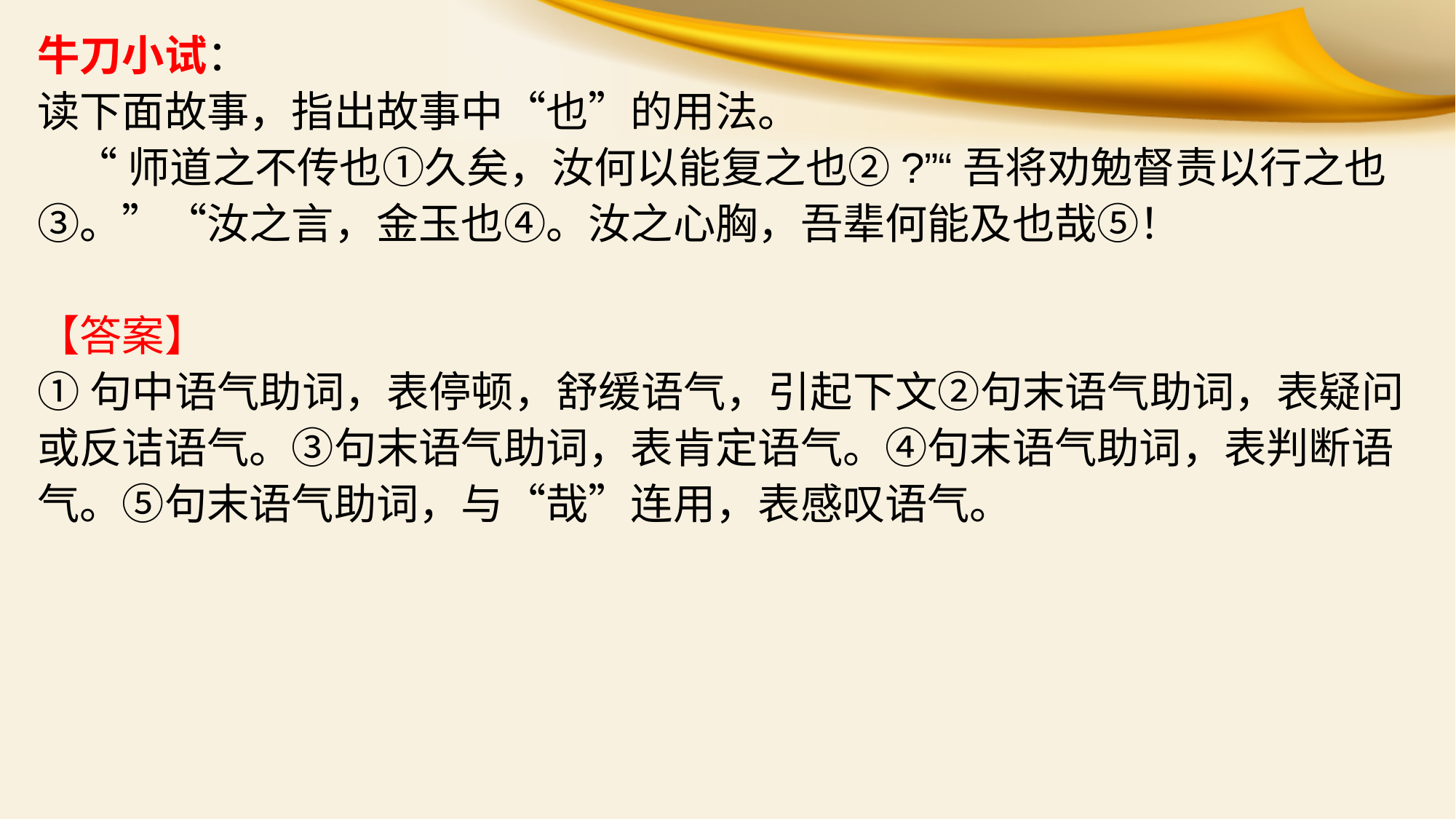

牛刀小试：
读下面故事，指出故事中“也”的用法。
    “师道之不传也①久矣，汝何以能复之也②?”“吾将劝勉督责以行之也③。”“汝之言，金玉也④。汝之心胸，吾辈何能及也哉⑤！

【答案】
①句中语气助词，表停顿，舒缓语气，引起下文②句末语气助词，表疑问或反诘语气。③句末语气助词，表肯定语气。④句末语气助词，表判断语气。⑤句末语气助词，与“哉”连用，表感叹语气。